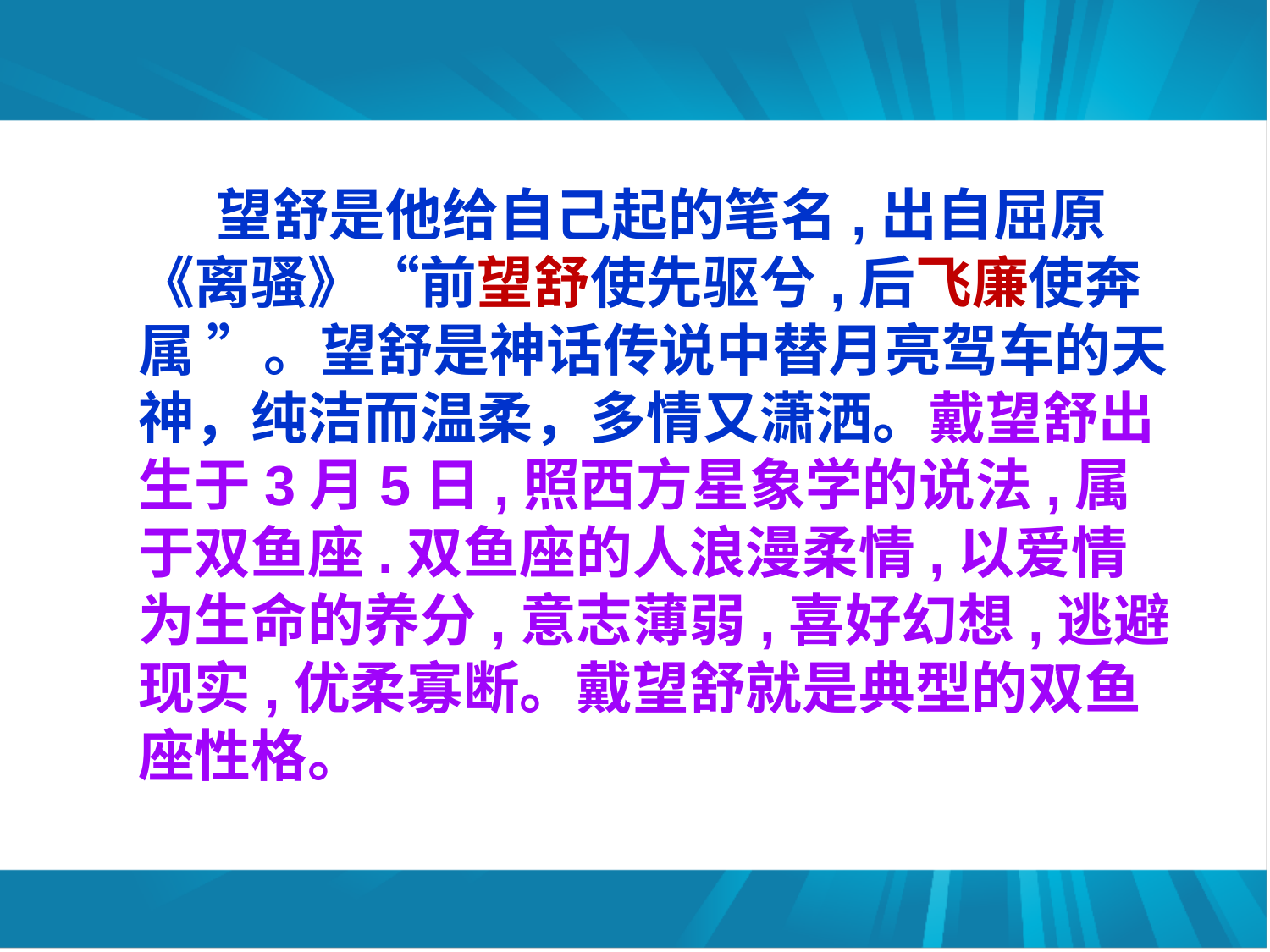

望舒是他给自己起的笔名,出自屈原《离骚》“前望舒使先驱兮,后飞廉使奔属 ”。望舒是神话传说中替月亮驾车的天神，纯洁而温柔，多情又潇洒。戴望舒出生于3月5日,照西方星象学的说法,属于双鱼座.双鱼座的人浪漫柔情,以爱情为生命的养分,意志薄弱,喜好幻想,逃避现实,优柔寡断。戴望舒就是典型的双鱼座性格。